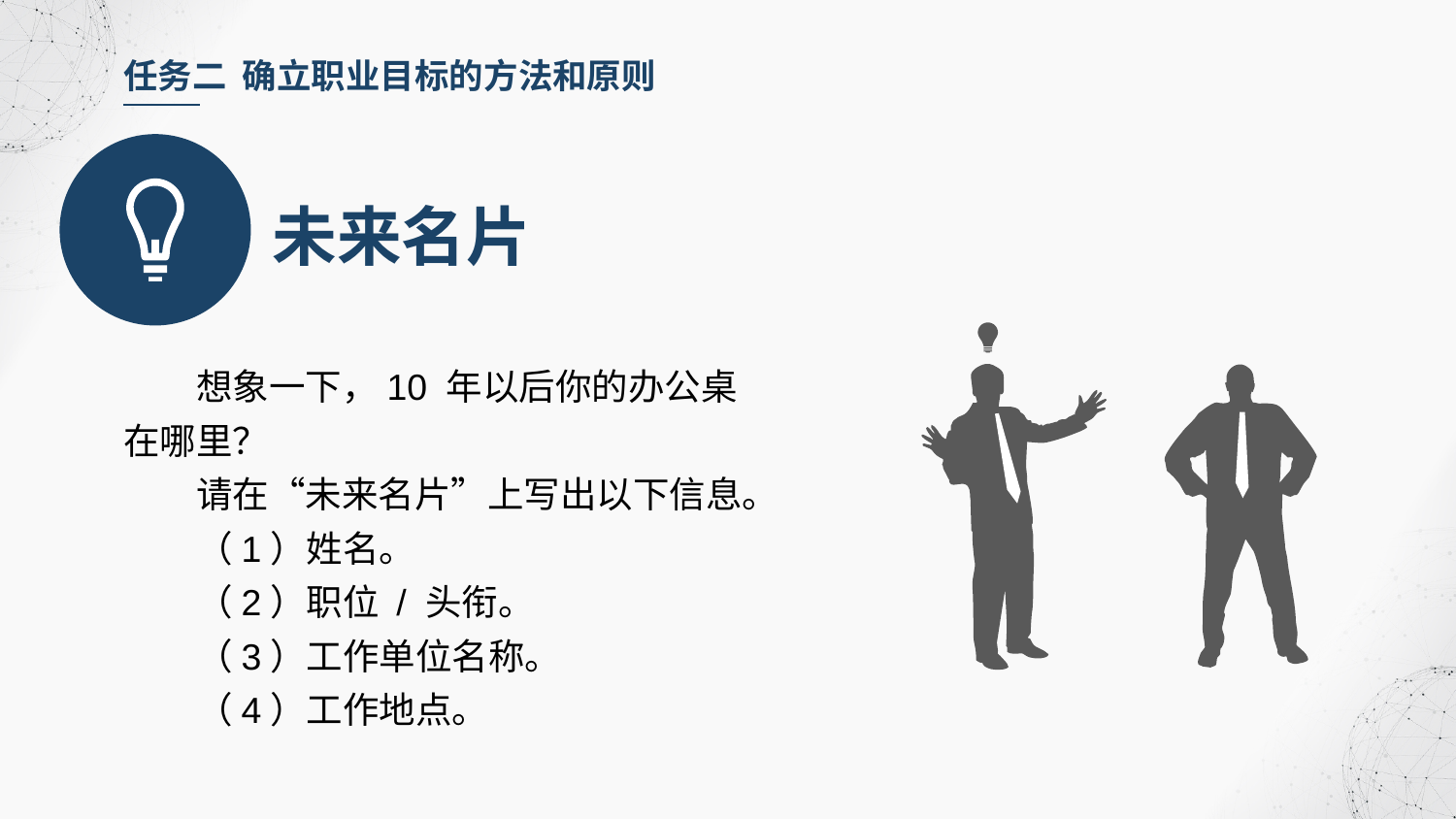

任务二  确立职业目标的方法和原则

未来名片

想象一下，10 年以后你的办公桌在哪里？
请在“未来名片”上写出以下信息。
（1）姓名。
（2）职位 / 头衔。
（3）工作单位名称。
（4）工作地点。